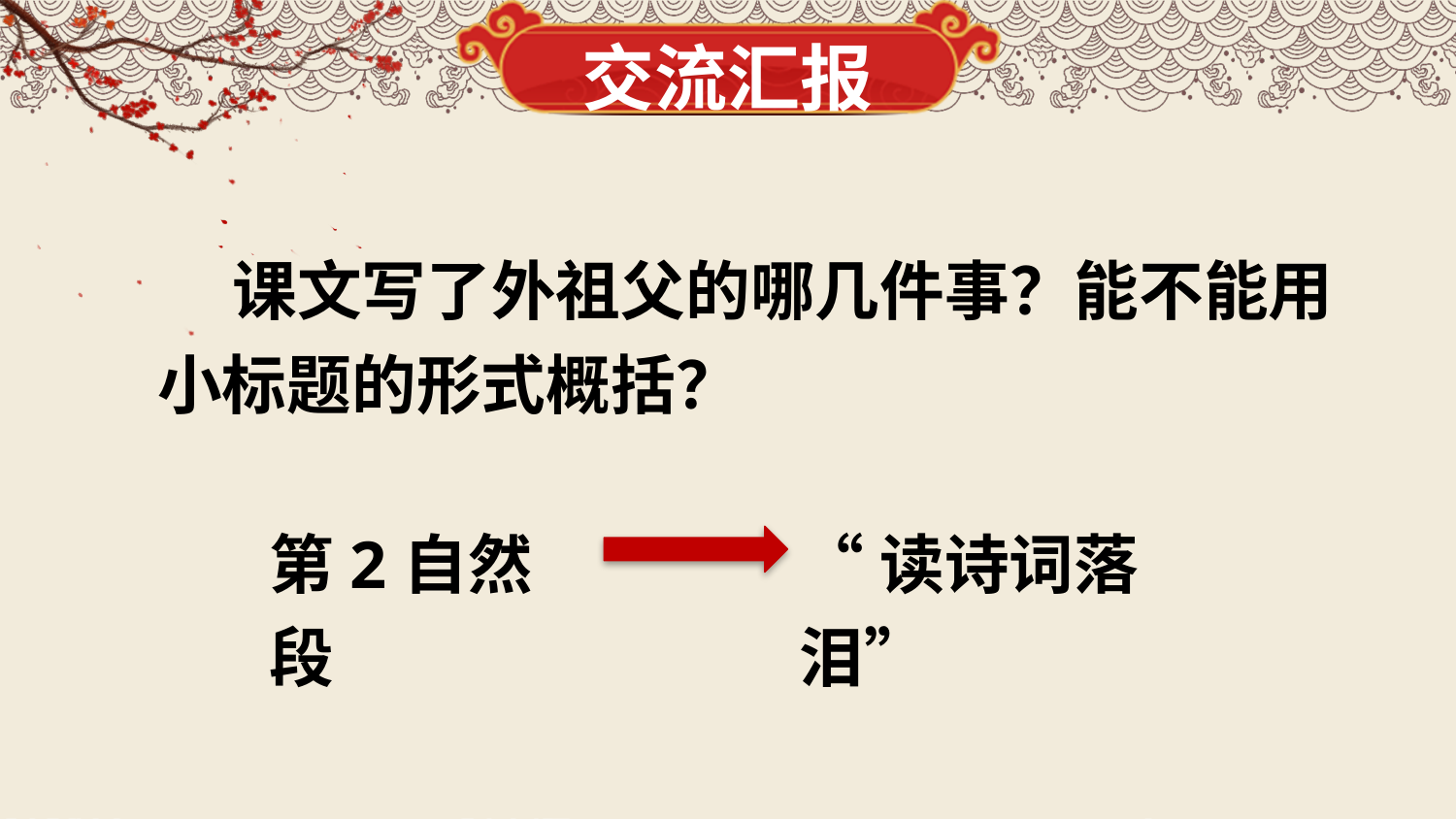

交流汇报
    课文写了外祖父的哪几件事？能不能用小标题的形式概括？
第2自然段
“读诗词落泪”